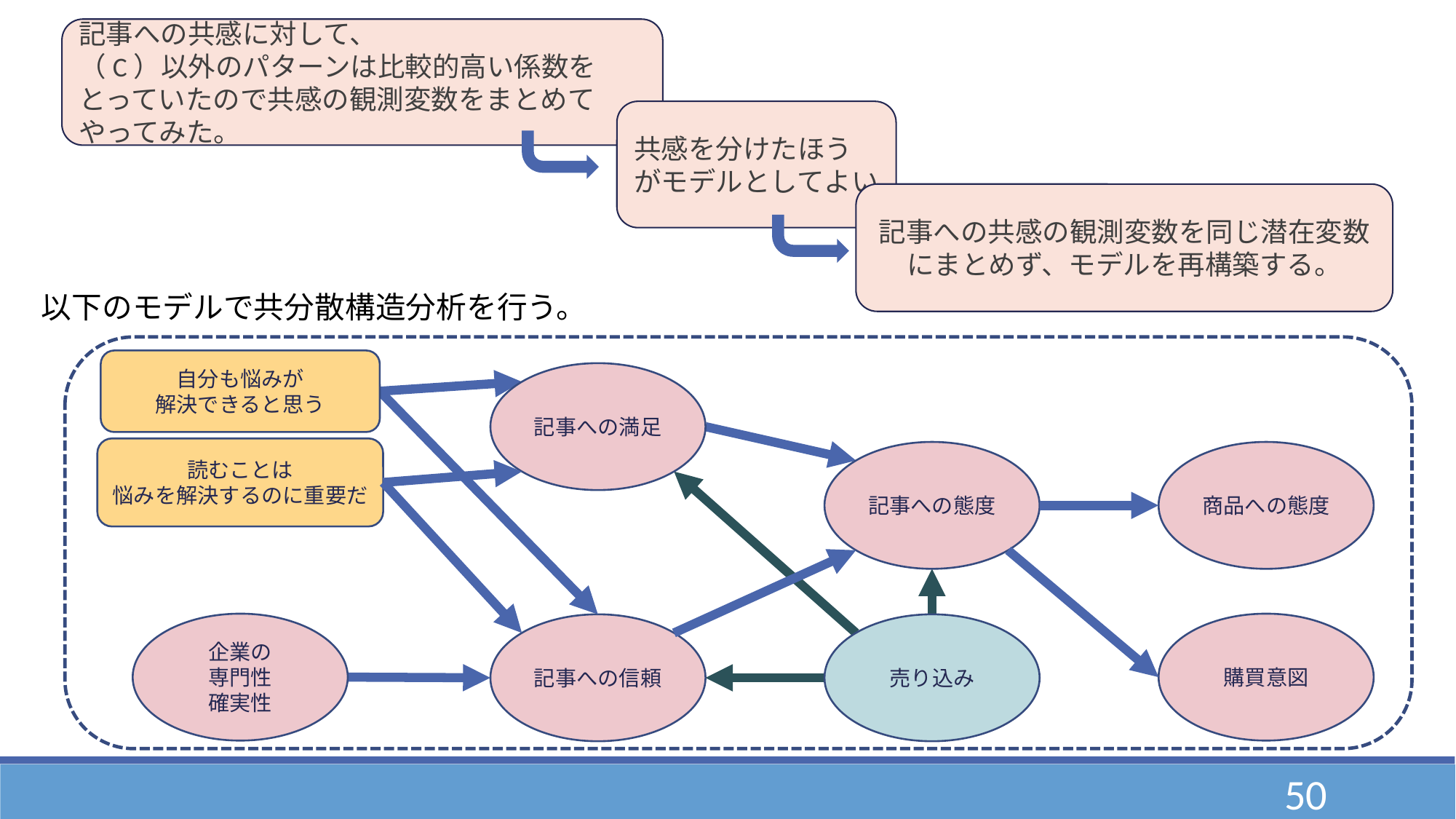

記事への共感に対して、
（C）以外のパターンは比較的高い係数をとっていたので共感の観測変数をまとめてやってみた。
共感を分けたほうがモデルとしてよい。

記事への共感の観測変数を同じ潜在変数にまとめず、モデルを再構築する。

以下のモデルで共分散構造分析を行う。

自分も悩みが
解決できると思う

記事への信頼

記事への態度
商品への態度
購買意図
記事への満足
企業の
専門性
確実性
売り込み
読むことは
悩みを解決するのに重要だ
50